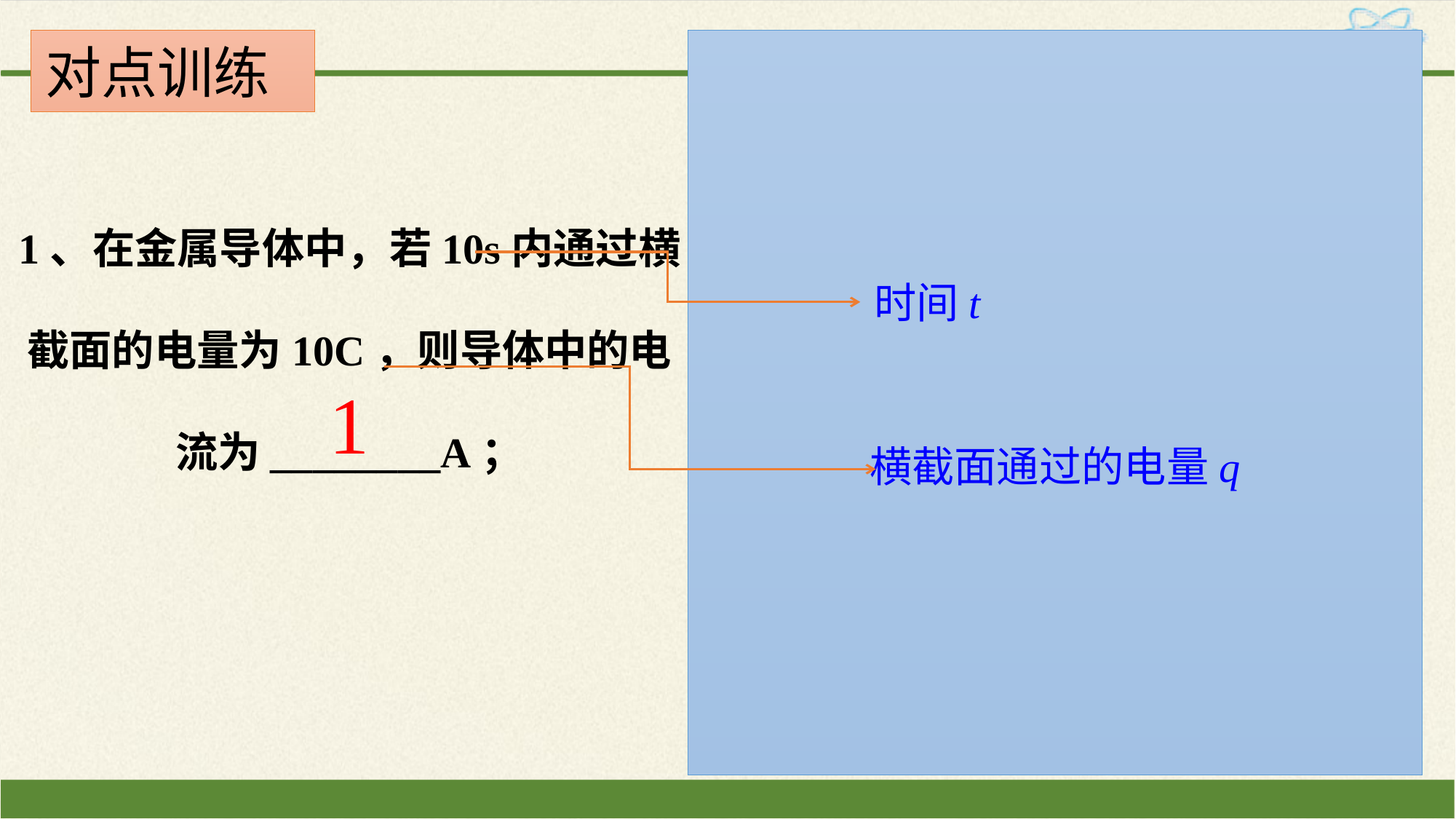

对点训练
1、在金属导体中，若10s内通过横截面的电量为10C，则导体中的电流为________A；

时间t
1
横截面通过的电量q